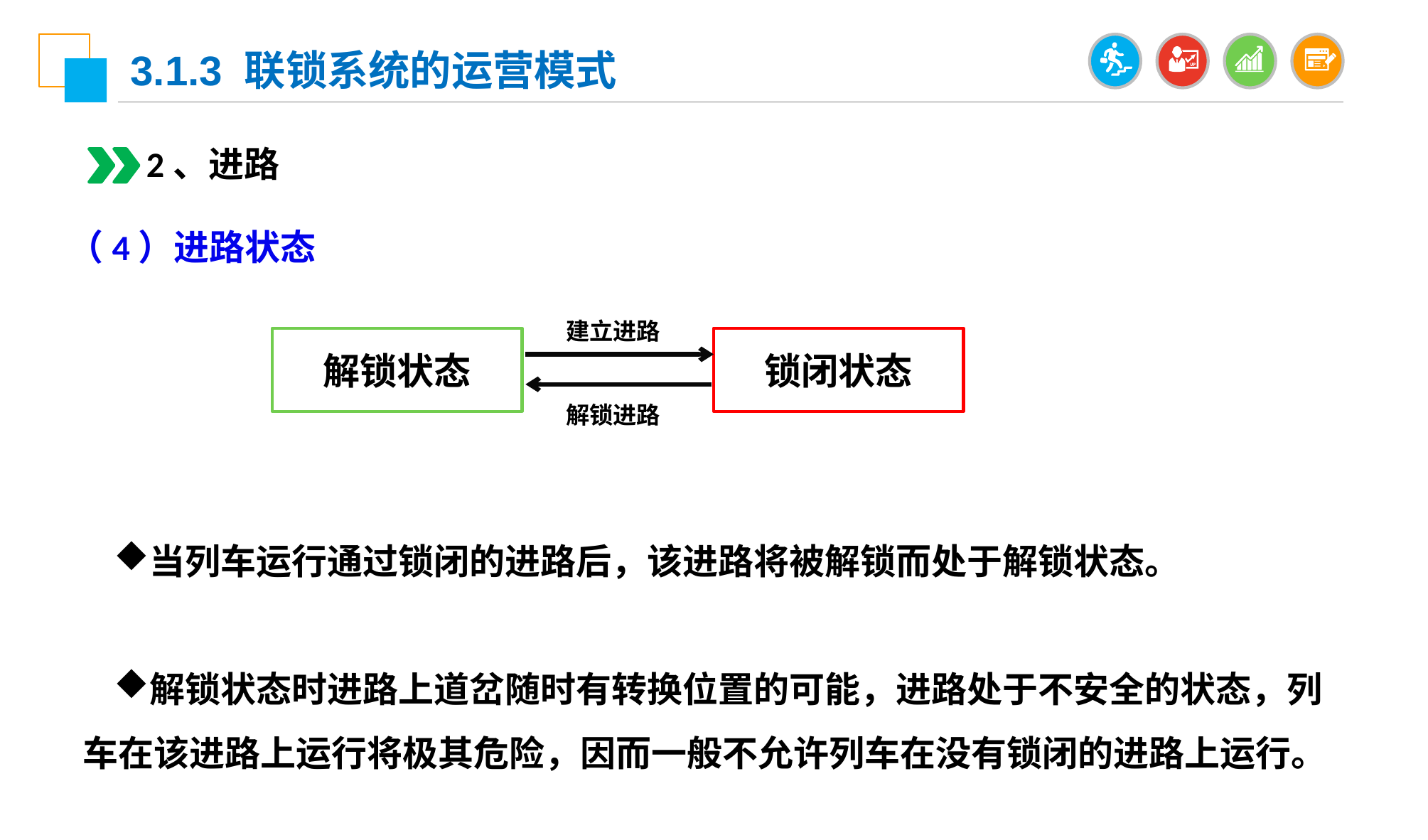

3.1.3 联锁系统的运营模式
2、进路

（4）进路状态
建立进路
解锁状态
锁闭状态

解锁进路
当列车运行通过锁闭的进路后，该进路将被解锁而处于解锁状态。

解锁状态时进路上道岔随时有转换位置的可能，进路处于不安全的状态，列车在该进路上运行将极其危险，因而一般不允许列车在没有锁闭的进路上运行。